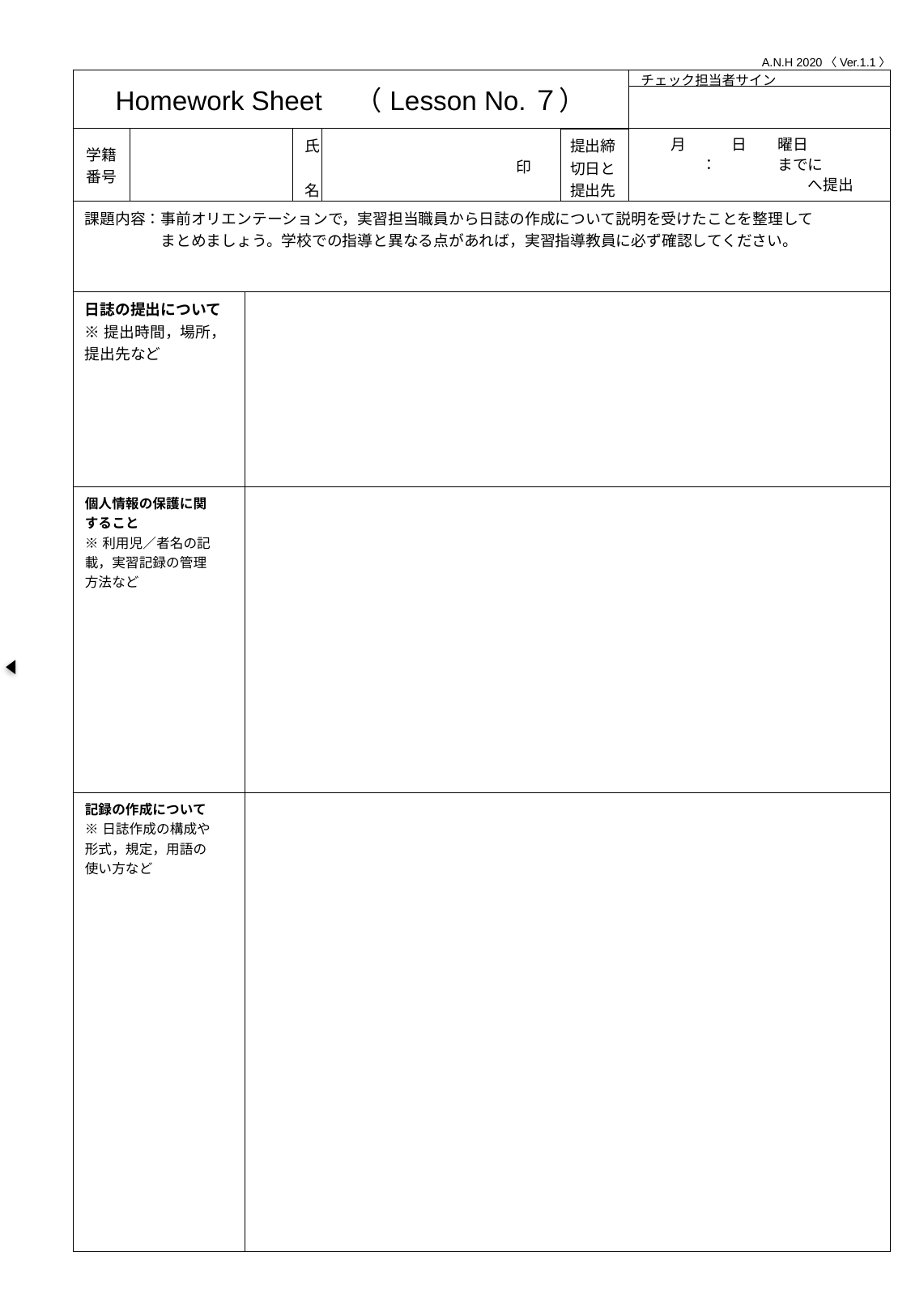

A.N.H 2020〈Ver.1.1〉
| Homework Sheet　（Lesson No.７） |  |  |  |  |  | チェック担当者サイン |
| --- | --- | --- | --- | --- | --- | --- |
|  |  |  |  |  |  |  |
| 学籍番号 |  |  | 氏　名 | 印 | 提出締切日と提出先 | 月　　　日　　曜日 　　　　：　　　　までに 　　　　　　　　　　　へ提出 |
| 課題内容：事前オリエンテーションで，実習担当職員から日誌の作成について説明を受けたことを整理して 　　　　　まとめましょう。学校での指導と異なる点があれば，実習指導教員に必ず確認してください。 |  |  |  |  |  |  |
| 日誌の提出について ※提出時間，場所， 提出先など |  |  |  |  |  |  |
| 個人情報の保護に関 すること ※利用児／者名の記 載，実習記録の管理 方法など |  |  |  |  |  |  |
| 記録の作成について ※日誌作成の構成や 形式，規定，用語の 使い方など |  |  |  |  |  |  |